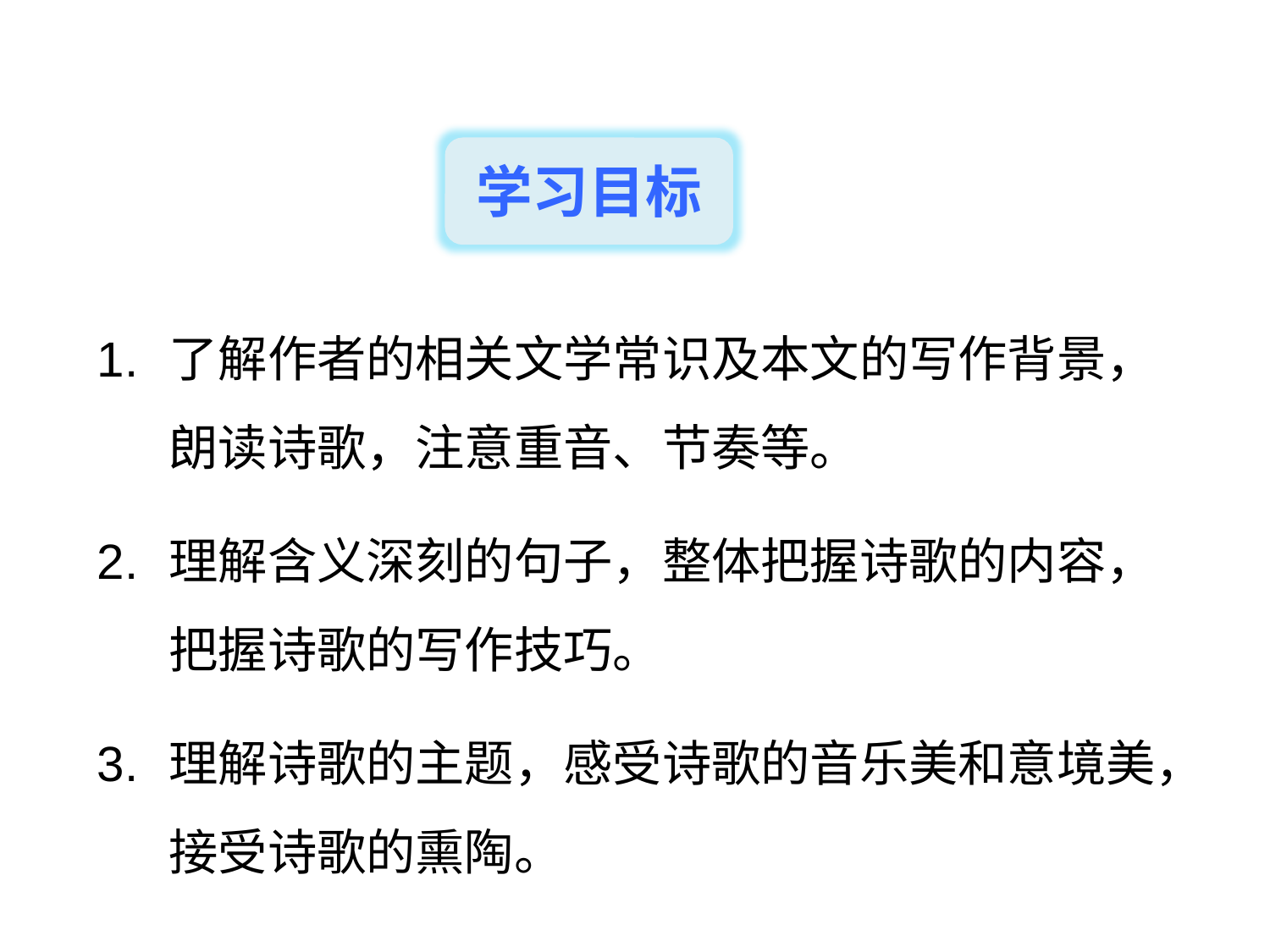

学习目标
了解作者的相关文学常识及本文的写作背景，朗读诗歌，注意重音、节奏等。
理解含义深刻的句子，整体把握诗歌的内容，把握诗歌的写作技巧。
理解诗歌的主题，感受诗歌的音乐美和意境美，接受诗歌的熏陶。